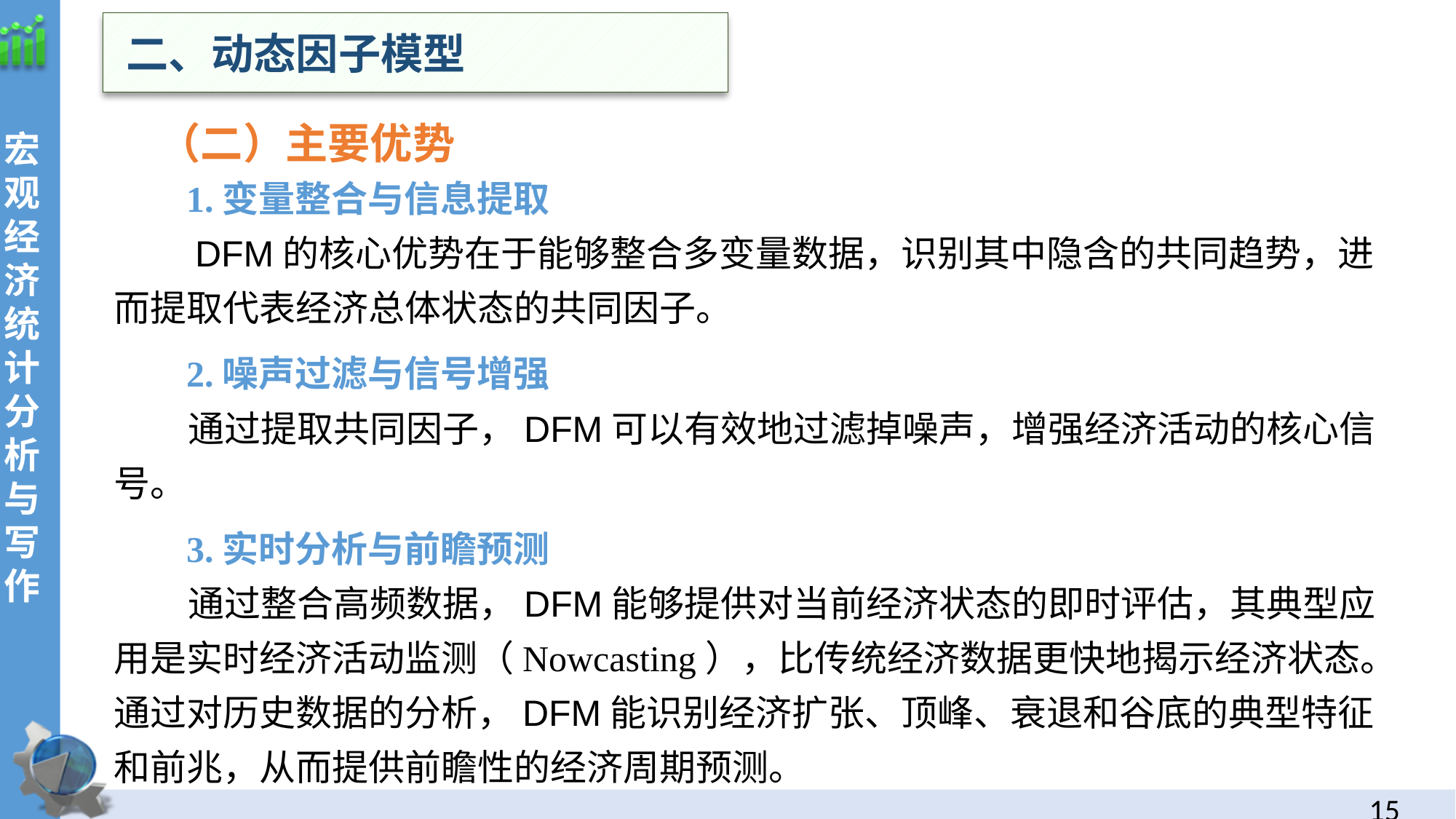

二、动态因子模型
（二）主要优势

        1.变量整合与信息提取
        DFM的核心优势在于能够整合多变量数据，识别其中隐含的共同趋势，进而提取代表经济总体状态的共同因子。
        2.噪声过滤与信号增强
        通过提取共同因子，DFM可以有效地过滤掉噪声，增强经济活动的核心信号。
        3.实时分析与前瞻预测
        通过整合高频数据，DFM能够提供对当前经济状态的即时评估，其典型应用是实时经济活动监测（Nowcasting），比传统经济数据更快地揭示经济状态。通过对历史数据的分析，DFM能识别经济扩张、顶峰、衰退和谷底的典型特征和前兆，从而提供前瞻性的经济周期预测。

15